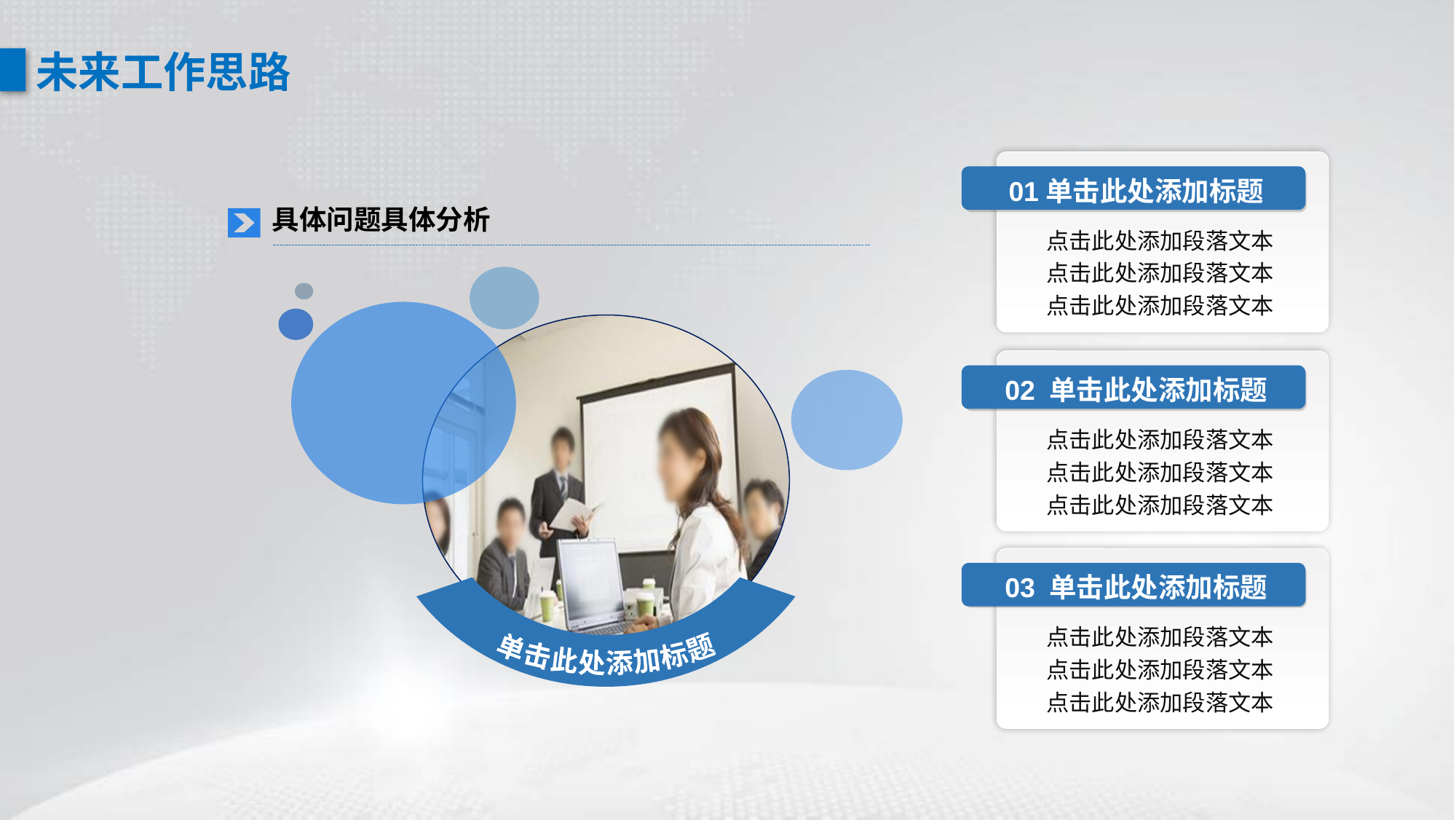

未来工作思路

01单击此处添加标题
具体问题具体分析

点击此处添加段落文本
点击此处添加段落文本
点击此处添加段落文本

02 单击此处添加标题

点击此处添加段落文本
点击此处添加段落文本
点击此处添加段落文本
单击此处添加标题

03 单击此处添加标题

点击此处添加段落文本
点击此处添加段落文本
点击此处添加段落文本